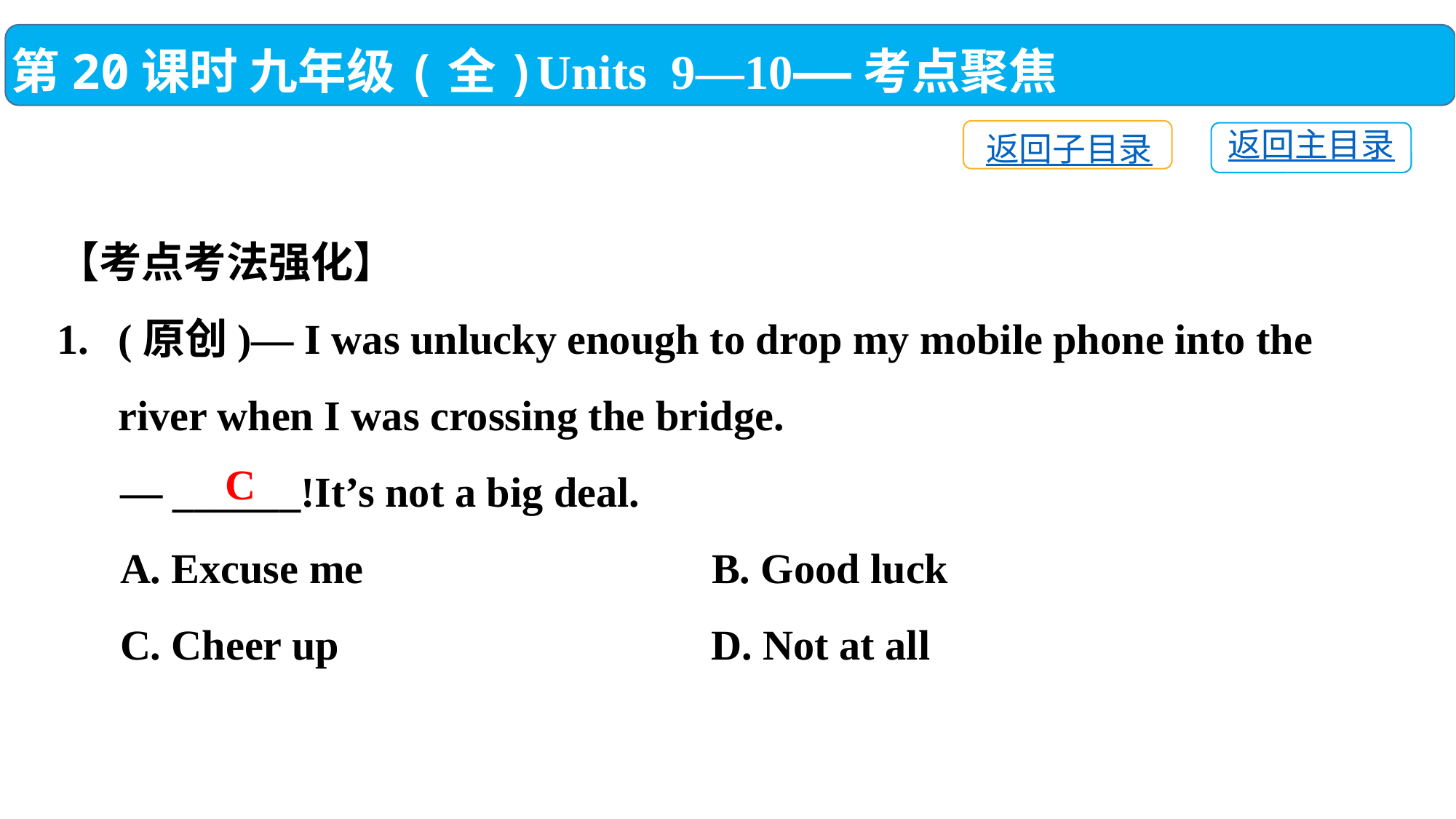

第20课时 九年级(全)Units  9—10——考点聚焦

返回子目录
返回主目录
【考点考法强化】
(原创)— I was unlucky enough to drop my mobile phone into the river when I was crossing the bridge.
      — ______!It’s not a big deal.
      A. Excuse me　　　　　　　	B. Good luck
      C. Cheer up	                               D. Not at all

C